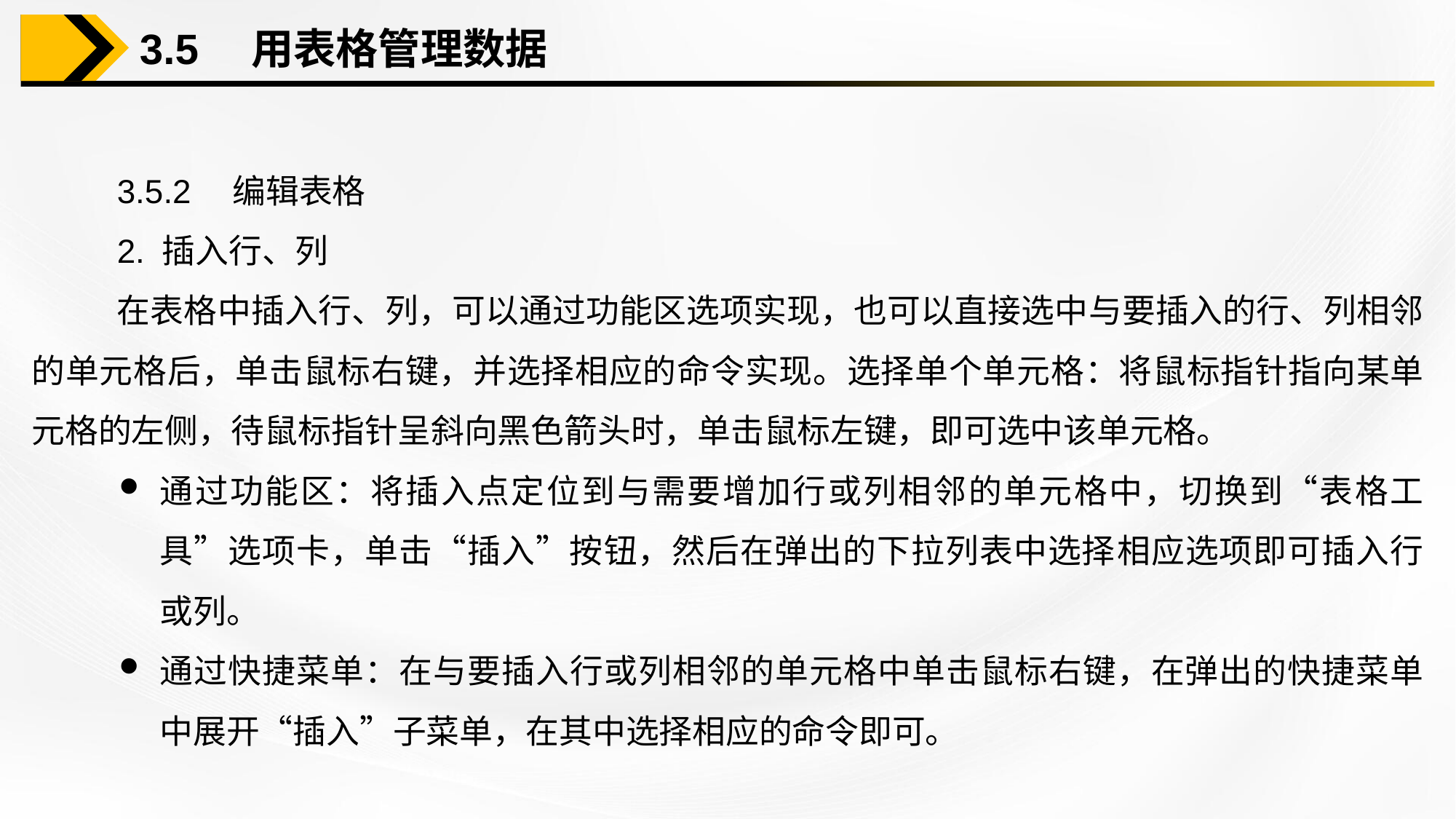

3.5　用表格管理数据
3.5.2　编辑表格
2. 插入行、列
在表格中插入行、列，可以通过功能区选项实现，也可以直接选中与要插入的行、列相邻的单元格后，单击鼠标右键，并选择相应的命令实现。选择单个单元格：将鼠标指针指向某单元格的左侧，待鼠标指针呈斜向黑色箭头时，单击鼠标左键，即可选中该单元格。
通过功能区：将插入点定位到与需要增加行或列相邻的单元格中，切换到“表格工具”选项卡，单击“插入”按钮，然后在弹出的下拉列表中选择相应选项即可插入行或列。
通过快捷菜单：在与要插入行或列相邻的单元格中单击鼠标右键，在弹出的快捷菜单中展开“插入”子菜单，在其中选择相应的命令即可。